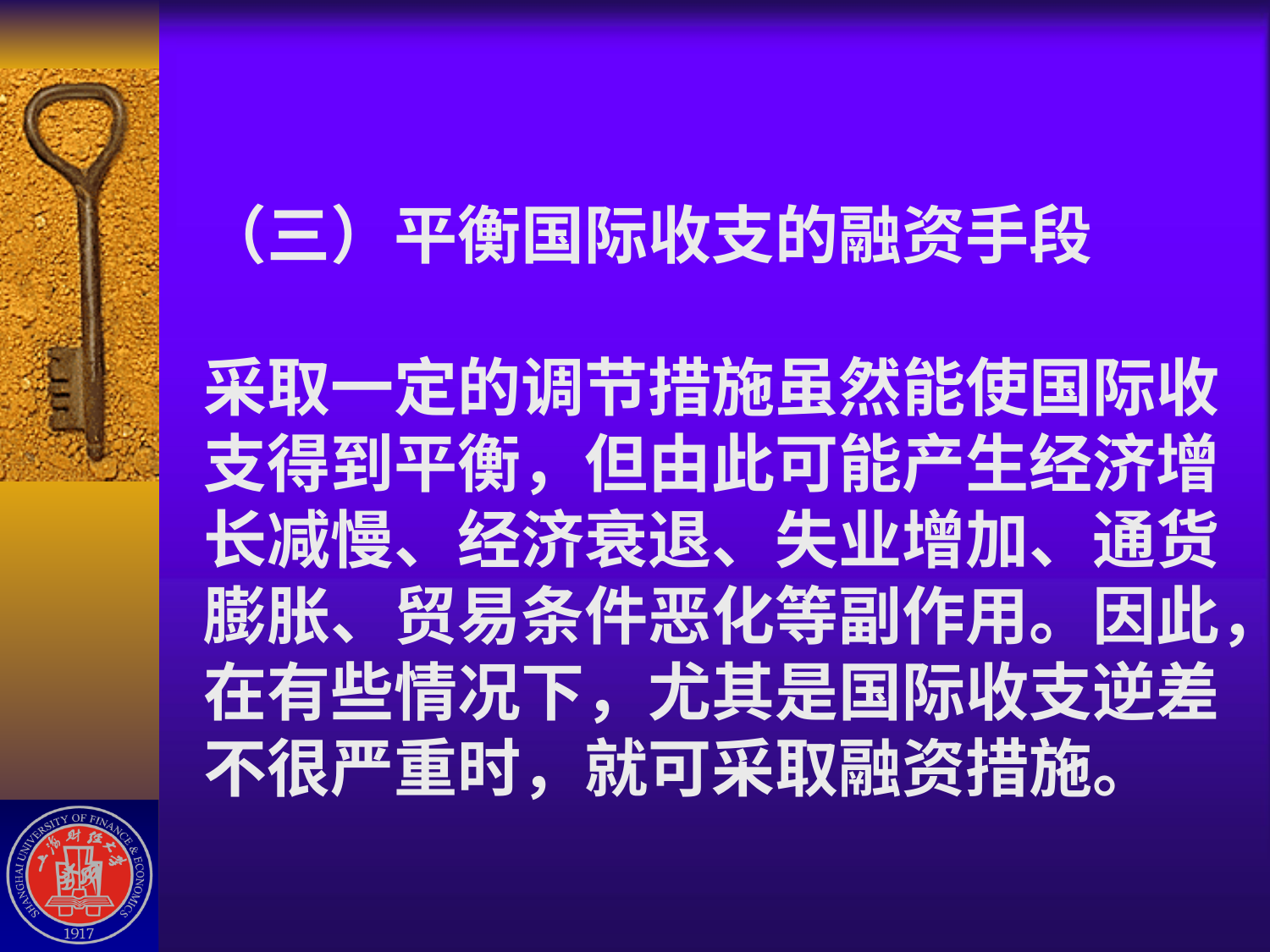

# （三）平衡国际收支的融资手段 采取一定的调节措施虽然能使国际收支得到平衡，但由此可能产生经济增长减慢、经济衰退、失业增加、通货膨胀、贸易条件恶化等副作用。因此，在有些情况下，尤其是国际收支逆差不很严重时，就可采取融资措施。